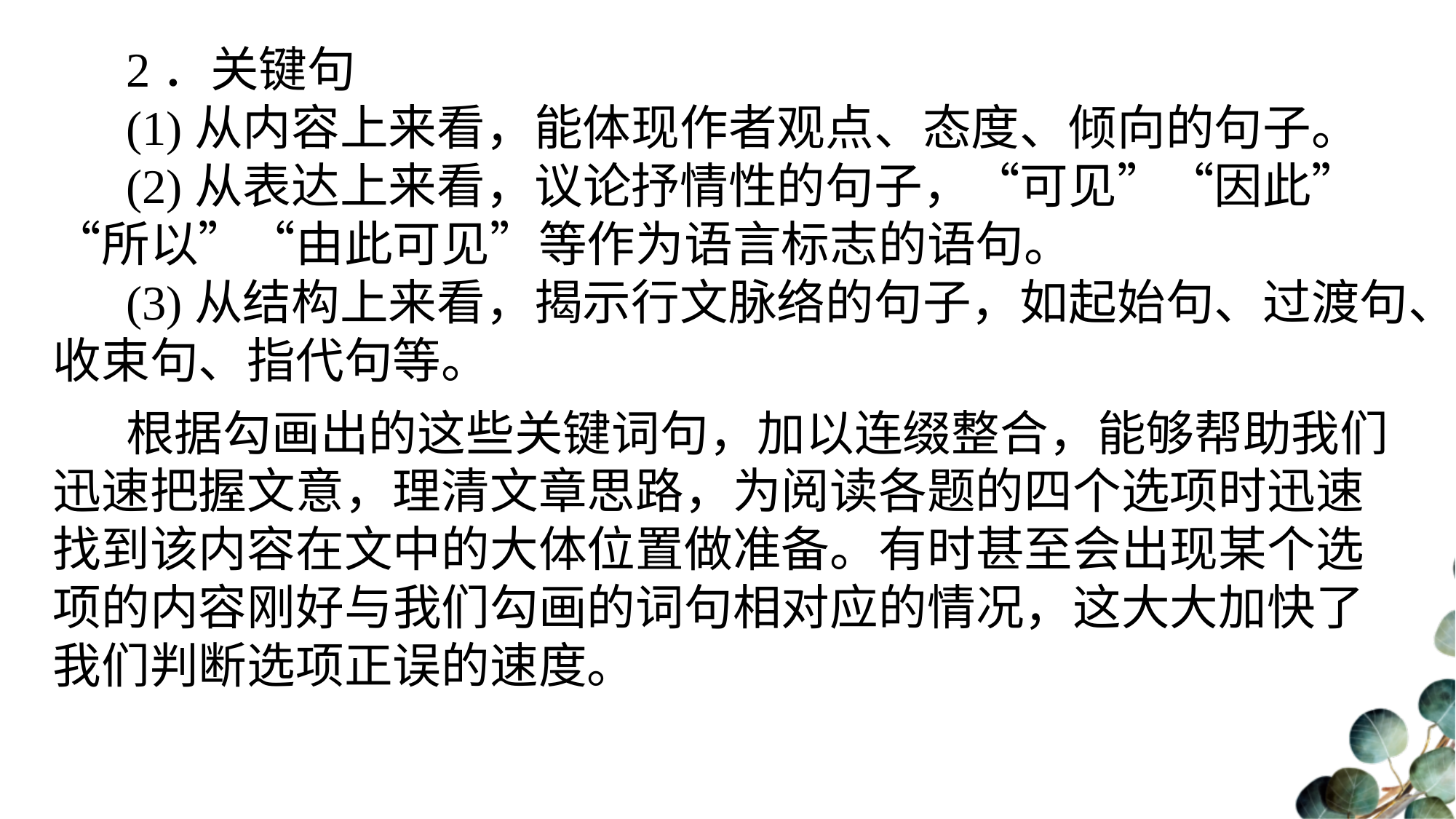

2．关键句
(1)从内容上来看，能体现作者观点、态度、倾向的句子。
(2)从表达上来看，议论抒情性的句子，“可见”“因此”“所以”“由此可见”等作为语言标志的语句。
(3)从结构上来看，揭示行文脉络的句子，如起始句、过渡句、收束句、指代句等。
根据勾画出的这些关键词句，加以连缀整合，能够帮助我们迅速把握文意，理清文章思路，为阅读各题的四个选项时迅速找到该内容在文中的大体位置做准备。有时甚至会出现某个选项的内容刚好与我们勾画的词句相对应的情况，这大大加快了我们判断选项正误的速度。